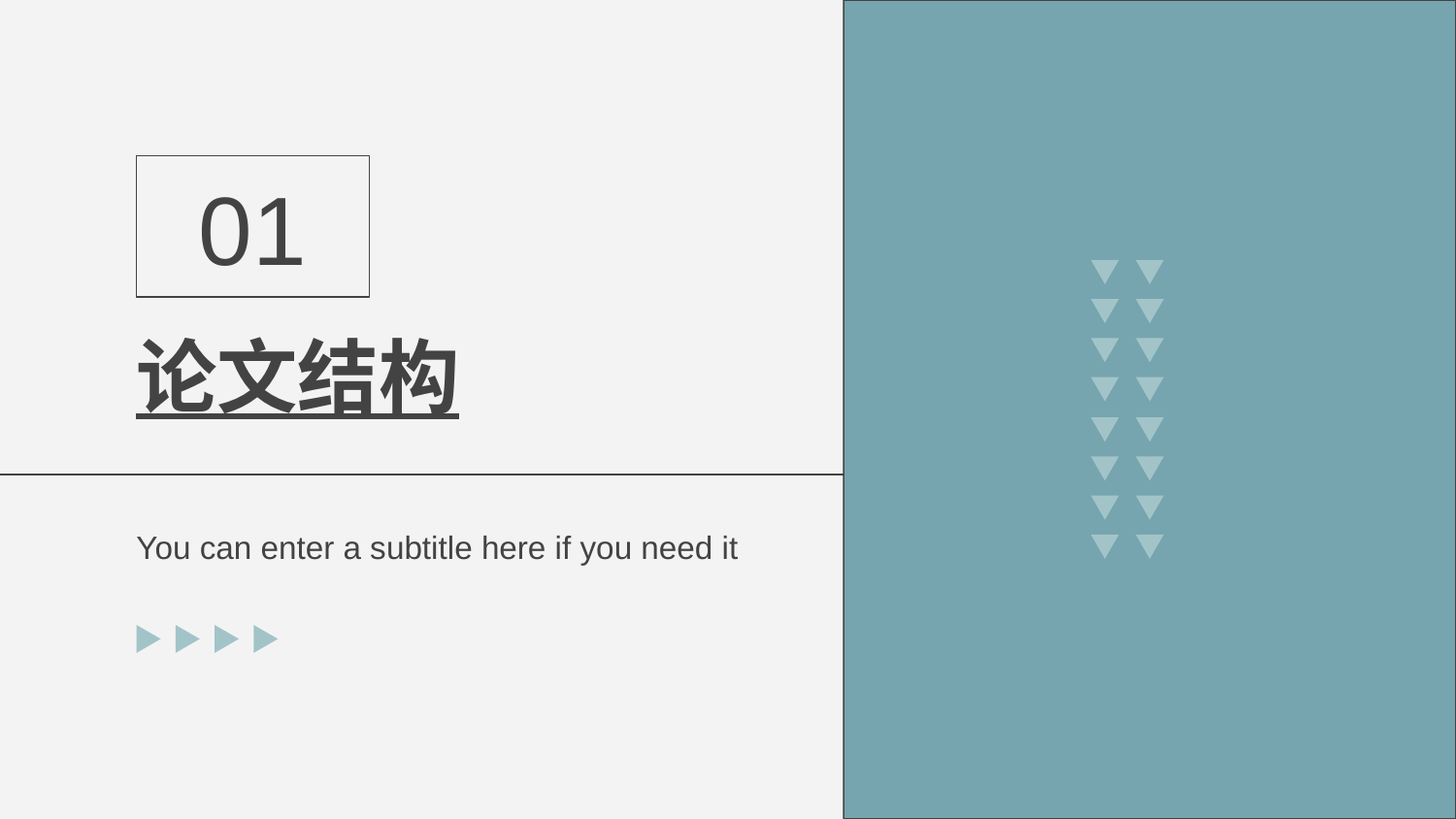

01
# 论文结构
You can enter a subtitle here if you need it